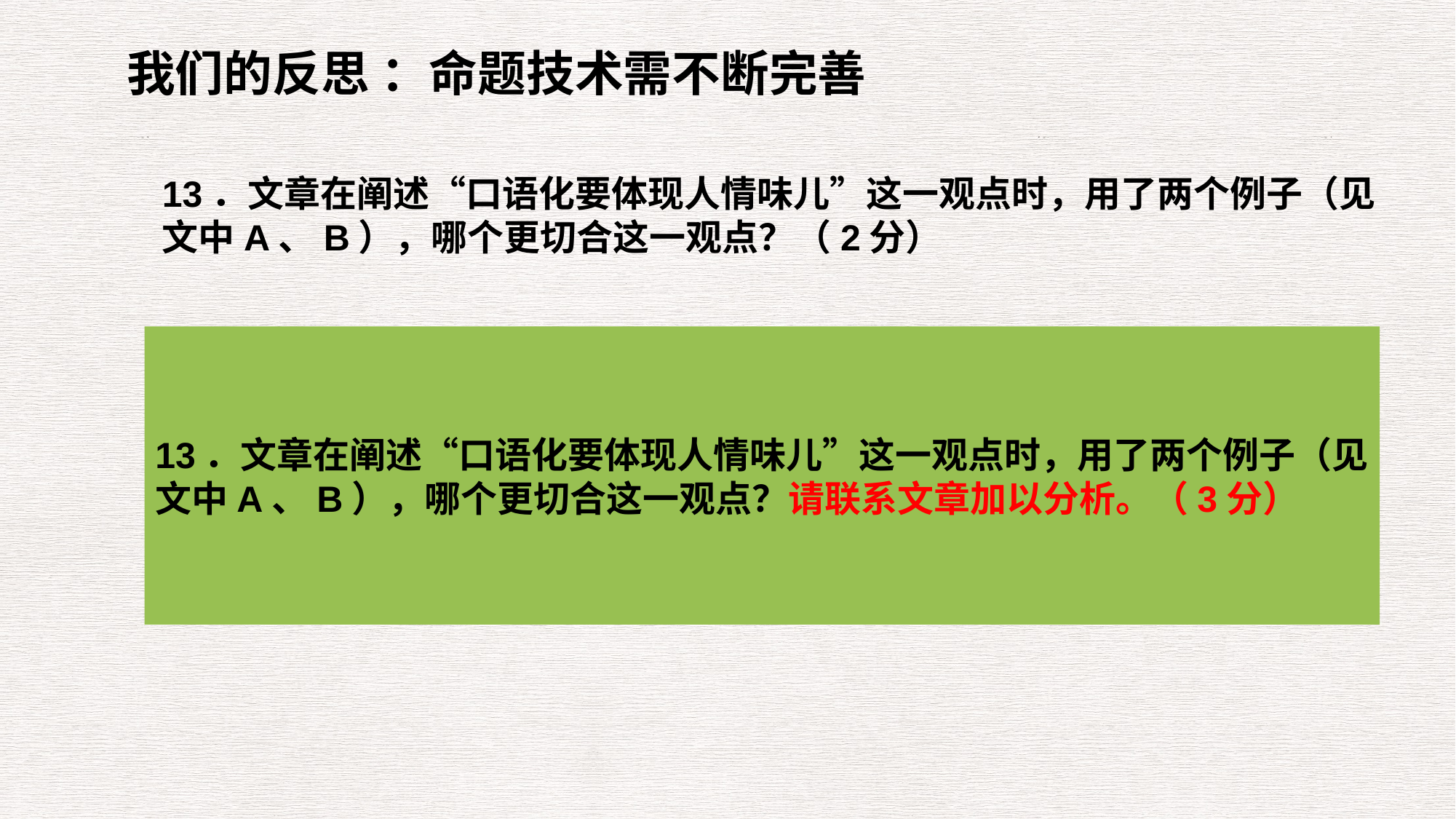

我们的反思 ：命题技术需不断完善
13．文章在阐述“口语化要体现人情味儿”这一观点时，用了两个例子（见文中A、B），哪个更切合这一观点？（2分）
13．文章在阐述“口语化要体现人情味儿”这一观点时，用了两个例子（见文中A、B），哪个更切合这一观点？请联系文章加以分析。（3分）